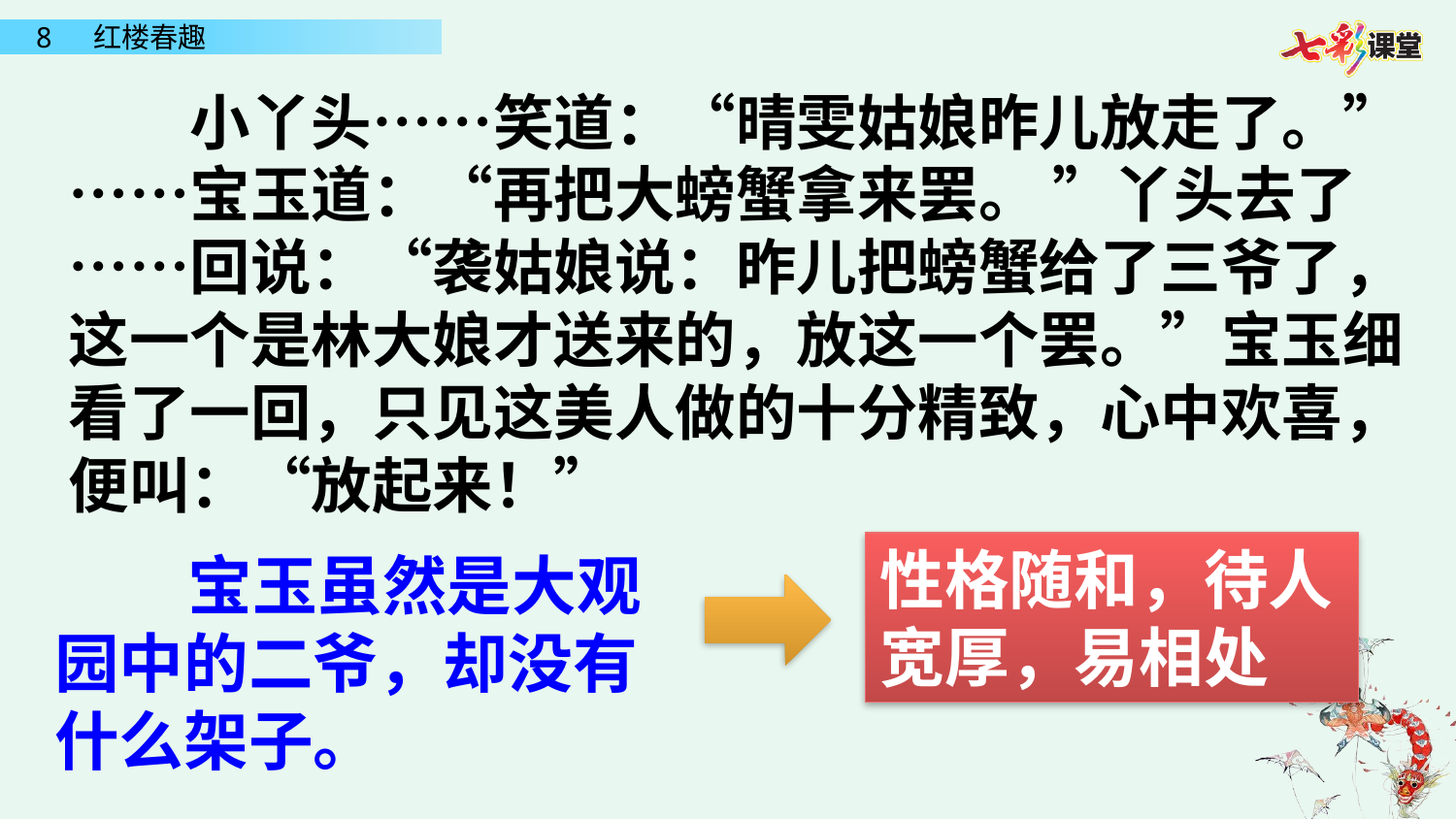

小丫头……笑道：“晴雯姑娘昨儿放走了。” ……宝玉道：“再把大螃蟹拿来罢。 ”丫头去了……回说：“袭姑娘说：昨儿把螃蟹给了三爷了，这一个是林大娘才送来的，放这一个罢。”宝玉细看了一回，只见这美人做的十分精致，心中欢喜，便叫：“放起来！”
性格随和，待人宽厚，易相处
        宝玉虽然是大观园中的二爷，却没有什么架子。